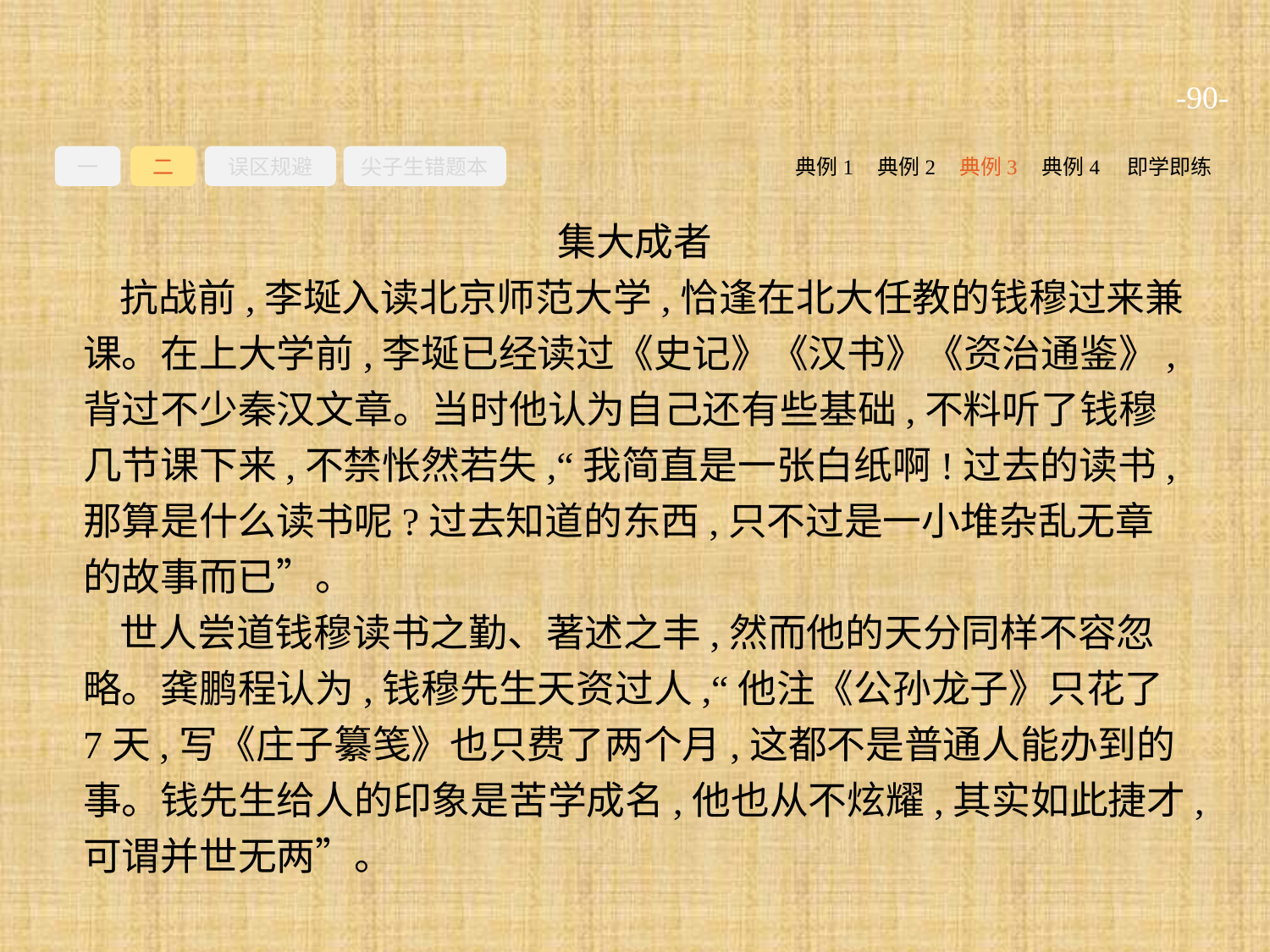

-90-
一
二
误区规避
尖子生错题本
典例2
典例3
典例4
即学即练
典例1
集大成者
抗战前,李埏入读北京师范大学,恰逢在北大任教的钱穆过来兼课。在上大学前,李埏已经读过《史记》《汉书》《资治通鉴》,背过不少秦汉文章。当时他认为自己还有些基础,不料听了钱穆几节课下来,不禁怅然若失,“我简直是一张白纸啊!过去的读书,那算是什么读书呢?过去知道的东西,只不过是一小堆杂乱无章的故事而已”。
世人尝道钱穆读书之勤、著述之丰,然而他的天分同样不容忽略。龚鹏程认为,钱穆先生天资过人,“他注《公孙龙子》只花了7天,写《庄子纂笺》也只费了两个月,这都不是普通人能办到的事。钱先生给人的印象是苦学成名,他也从不炫耀,其实如此捷才,可谓并世无两”。